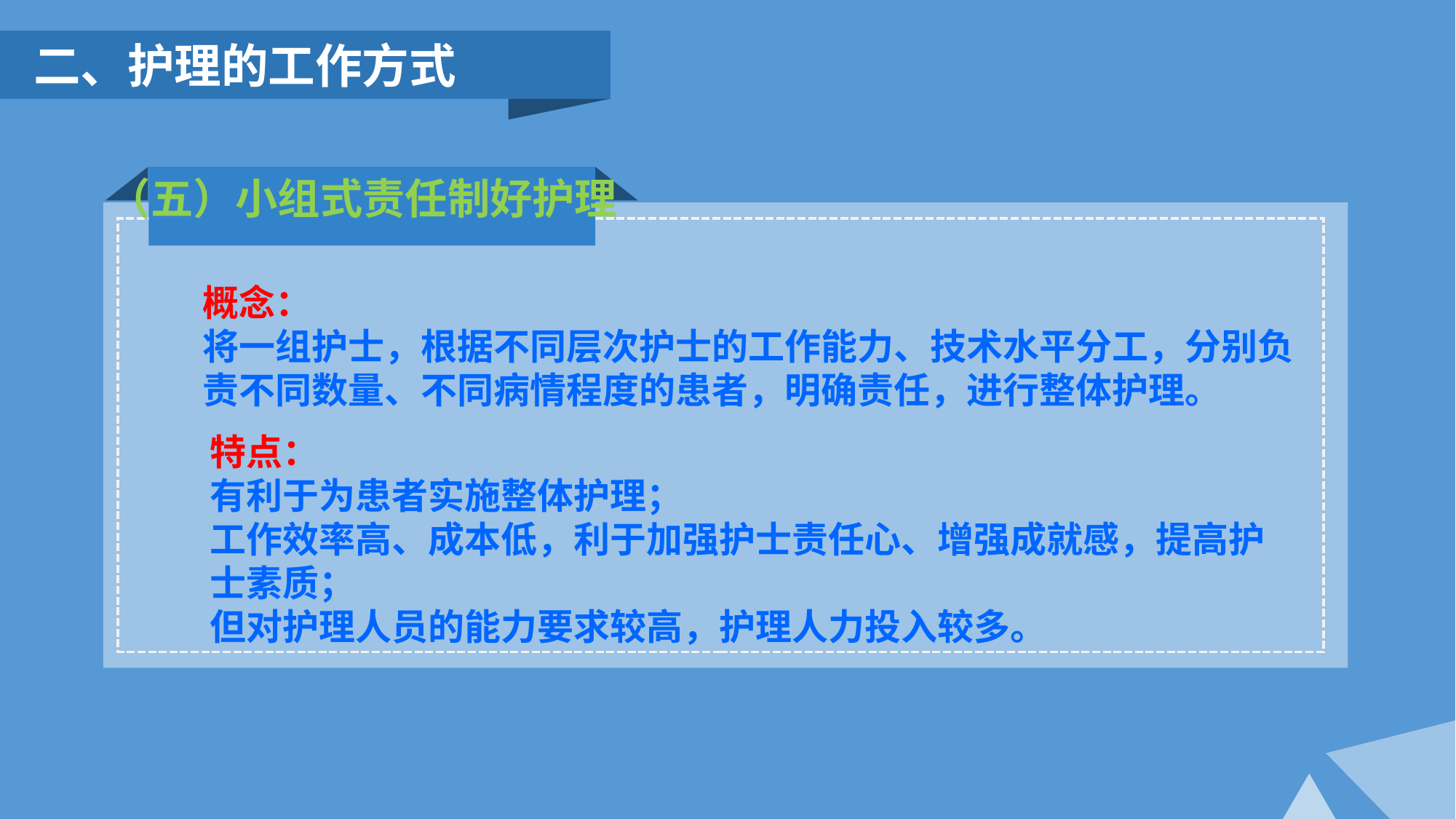

二、护理的工作方式

（五）小组式责任制好护理

概念：
将一组护士，根据不同层次护士的工作能力、技术水平分工，分别负责不同数量、不同病情程度的患者，明确责任，进行整体护理。
特点：
有利于为患者实施整体护理；
工作效率高、成本低，利于加强护士责任心、增强成就感，提高护士素质；
但对护理人员的能力要求较高，护理人力投入较多。